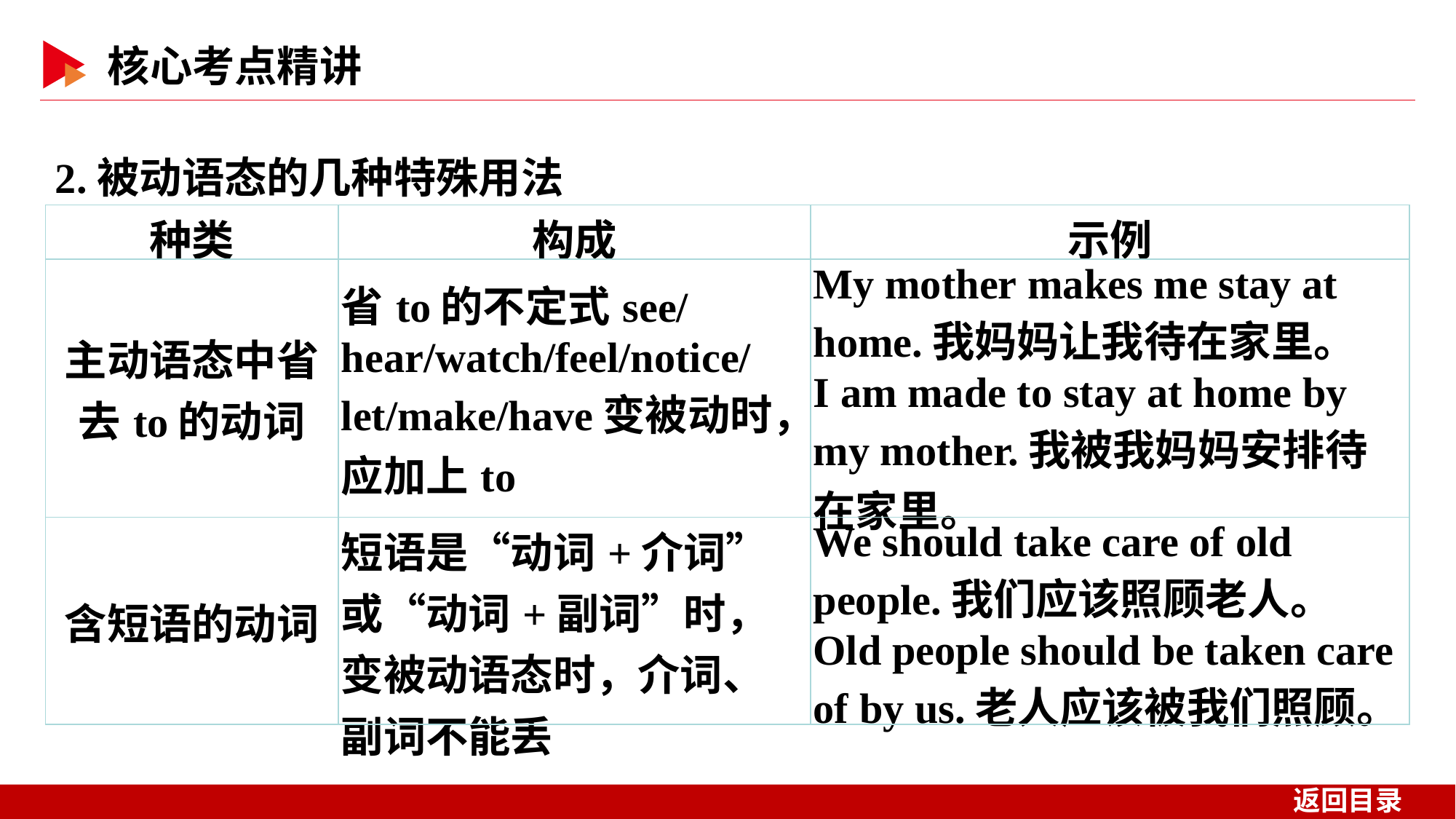

2.被动语态的几种特殊用法
| 种类 | 构成 | 示例 |
| --- | --- | --- |
| 主动语态中省去to的动词 | 省to的不定式see/hear/watch/feel/notice/let/make/have变被动时，应加上to | My mother makes me stay at home.我妈妈让我待在家里。 I am made to stay at home by my mother.我被我妈妈安排待在家里。 |
| 含短语的动词 | 短语是“动词+介词”或“动词+副词”时，变被动语态时，介词、副词不能丢 | We should take care of old people.我们应该照顾老人。 Old people should be taken care of by us.老人应该被我们照顾。 |